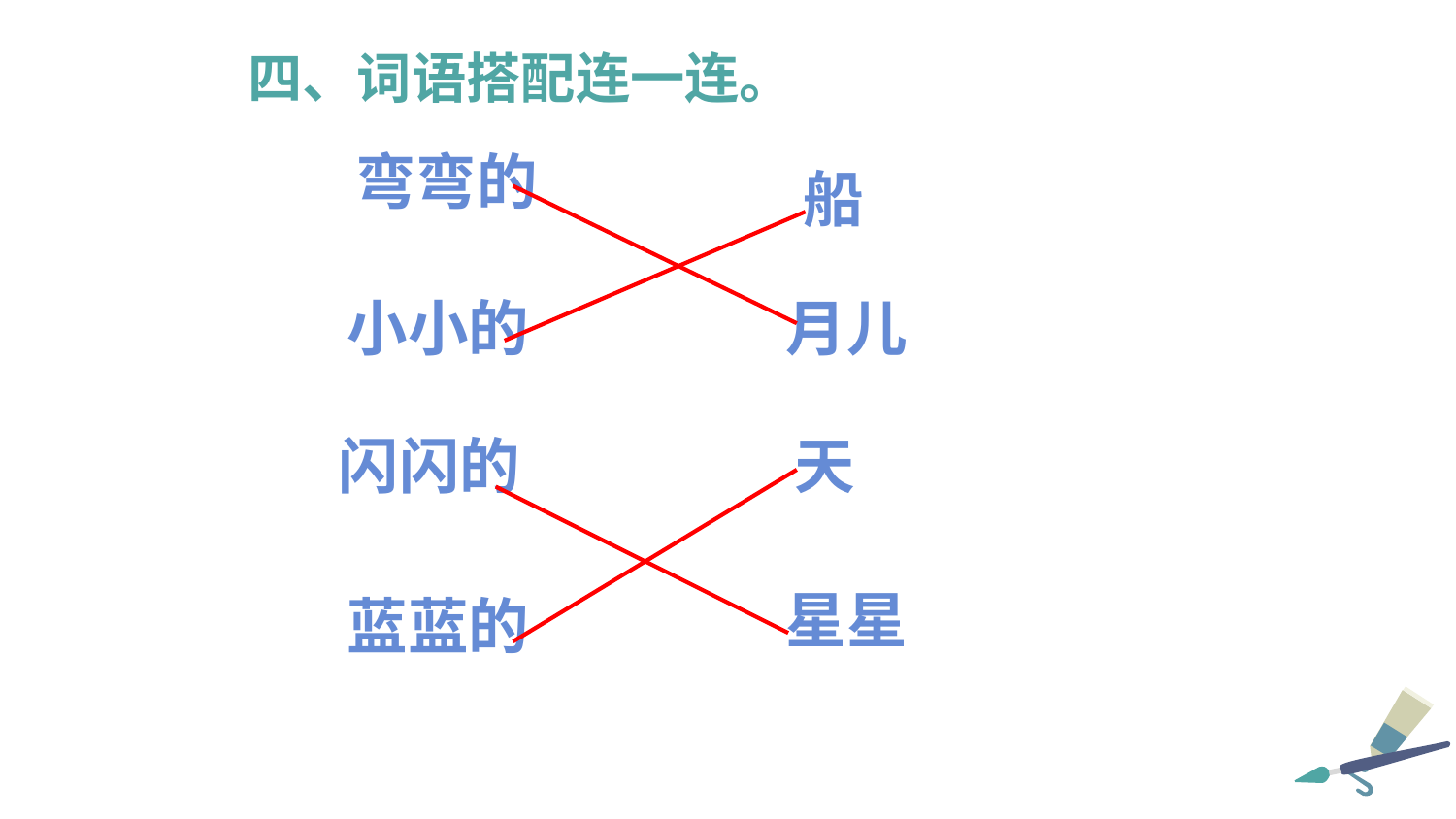

四、词语搭配连一连。
弯弯的
船

小小的
月儿
闪闪的
天

星星
蓝蓝的